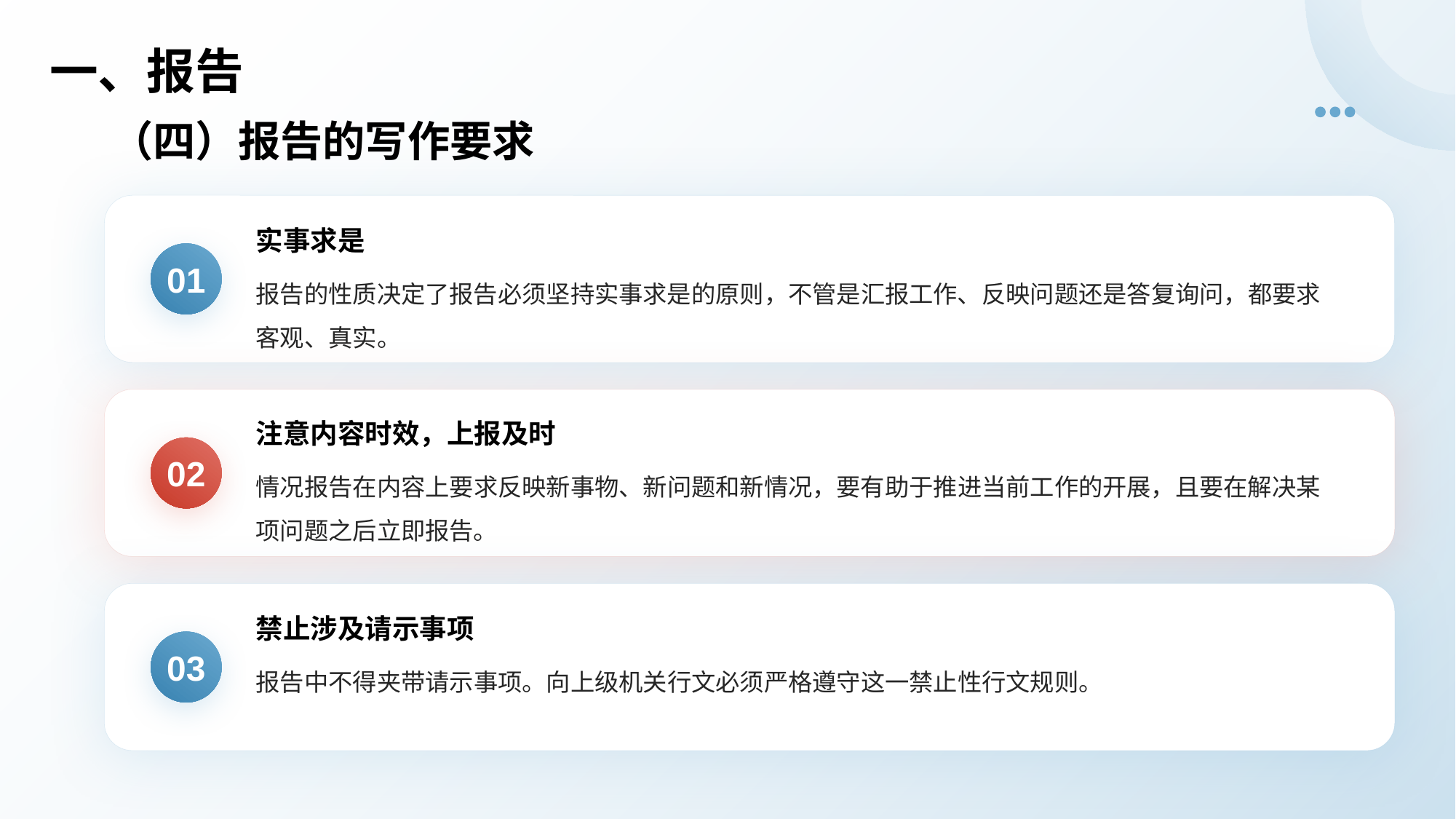

# 一、报告
（四）报告的写作要求

实事求是
01
报告的性质决定了报告必须坚持实事求是的原则，不管是汇报工作、反映问题还是答复询问，都要求客观、真实。

注意内容时效，上报及时
02
情况报告在内容上要求反映新事物、新问题和新情况，要有助于推进当前工作的开展，且要在解决某项问题之后立即报告。

禁止涉及请示事项
03
报告中不得夹带请示事项。向上级机关行文必须严格遵守这一禁止性行文规则。